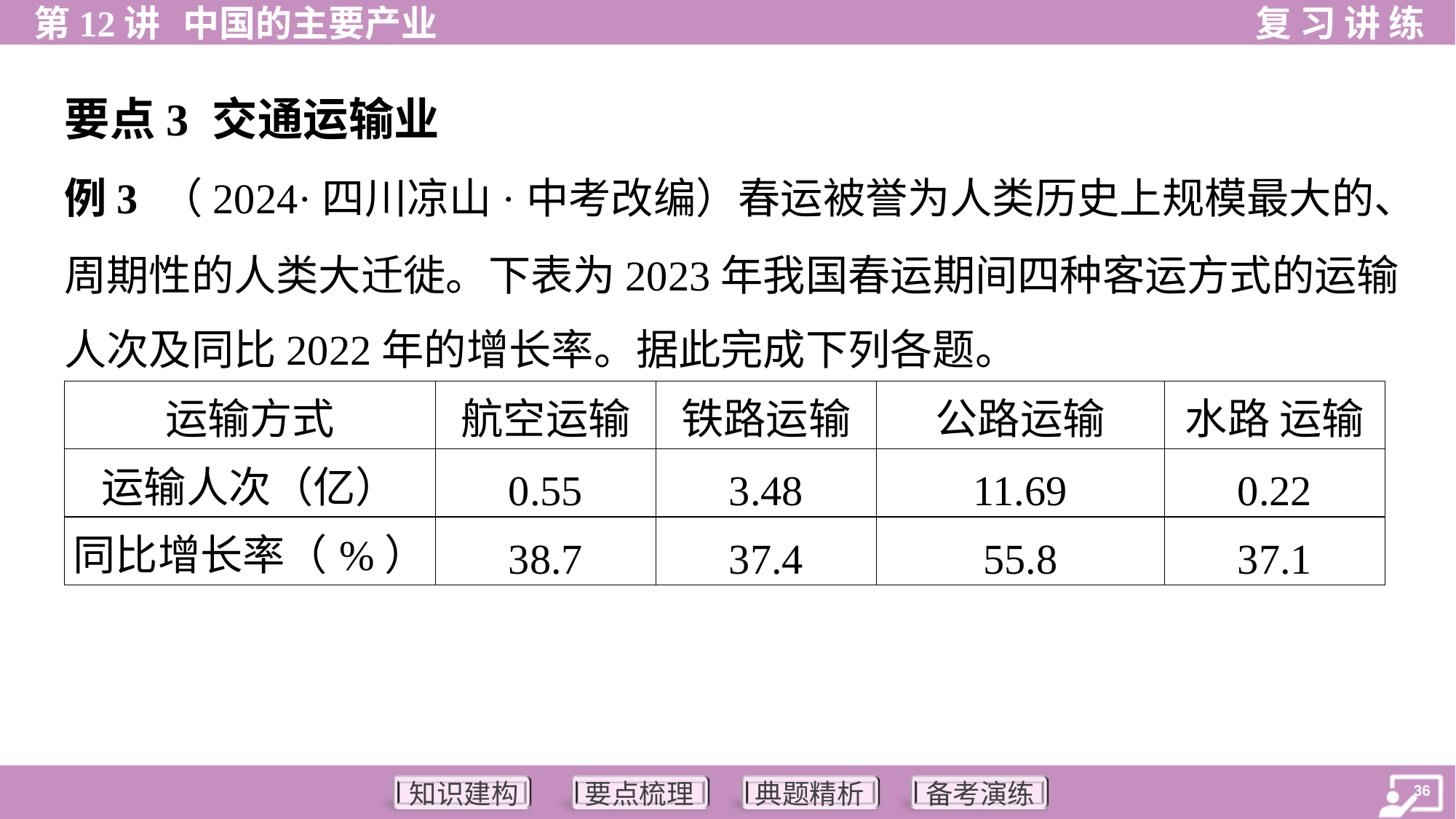

要点3 交通运输业
例3 （2024·四川凉山·中考改编）春运被誉为人类历史上规模最大的、
周期性的人类大迁徙。下表为2023年我国春运期间四种客运方式的运输
人次及同比2022年的增长率。据此完成下列各题。
| 运输方式 | 航空运输 | 铁路运输 | 公路运输 | 水路 运输 |
| --- | --- | --- | --- | --- |
| 运输人次（亿） | 0.55 | 3.48 | 11.69 | 0.22 |
| 同比增长率（%） | 38.7 | 37.4 | 55.8 | 37.1 |